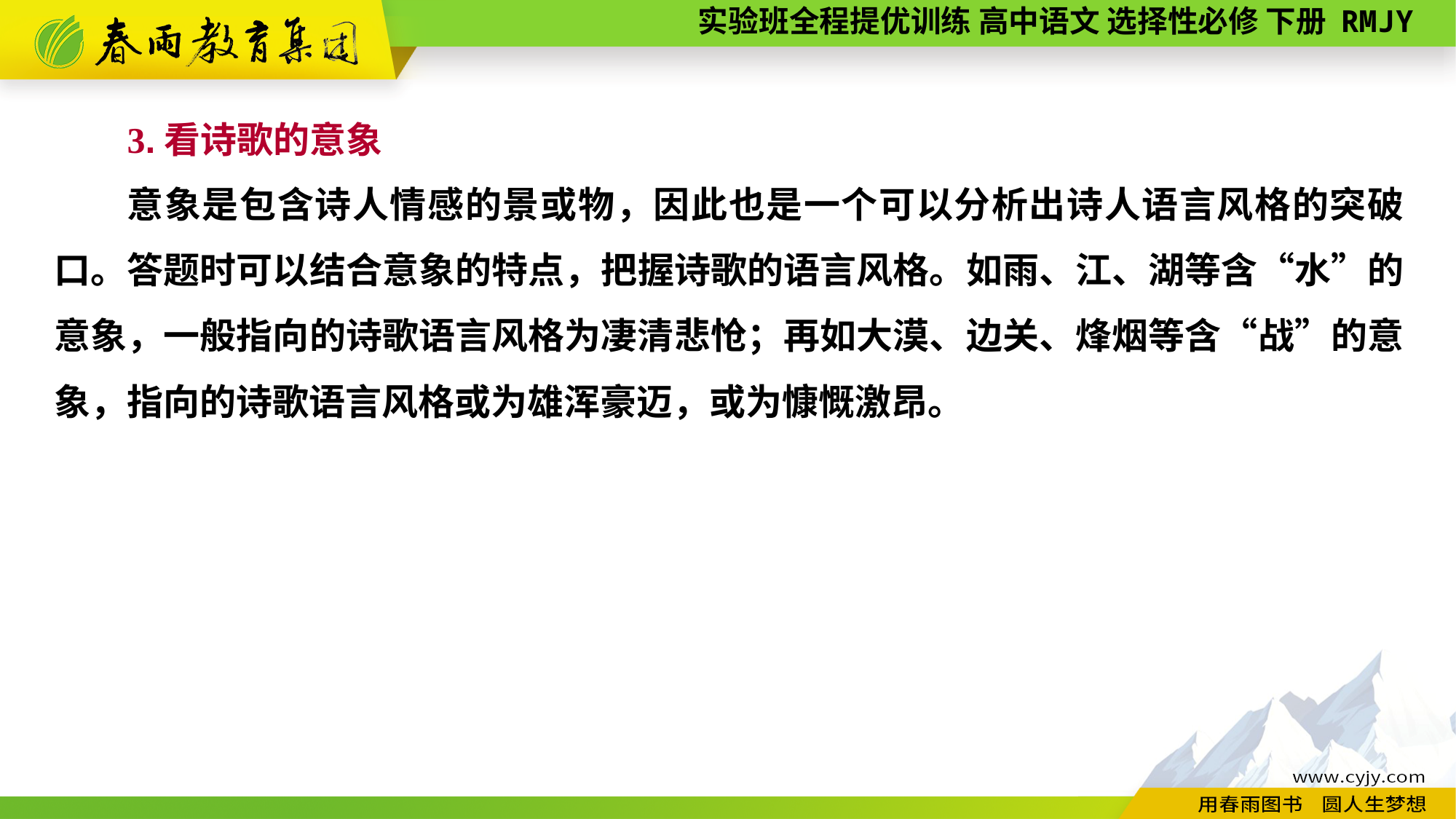

3.看诗歌的意象
意象是包含诗人情感的景或物，因此也是一个可以分析出诗人语言风格的突破口。答题时可以结合意象的特点，把握诗歌的语言风格。如雨、江、湖等含“水”的意象，一般指向的诗歌语言风格为凄清悲怆；再如大漠、边关、烽烟等含“战”的意象，指向的诗歌语言风格或为雄浑豪迈，或为慷慨激昂。